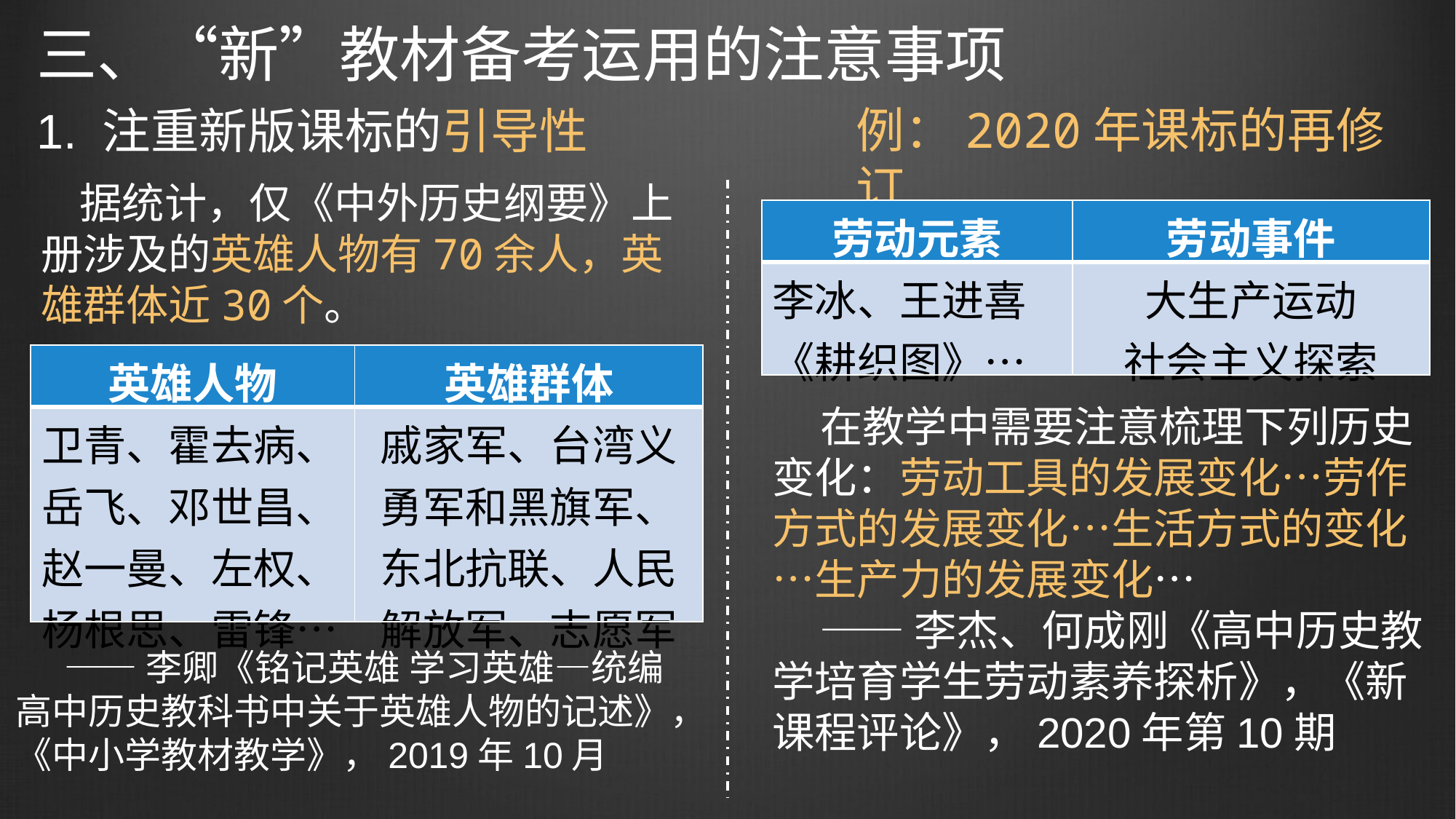

三、“新”教材备考运用的注意事项
例：2020年课标的再修订
1. 注重新版课标的引导性
   据统计，仅《中外历史纲要》上册涉及的英雄人物有70余人，英雄群体近30个。
| 劳动元素 | 劳动事件 |
| --- | --- |
| 李冰、王进喜 《耕织图》… | 大生产运动 社会主义探索 |
| 英雄人物 | 英雄群体 |
| --- | --- |
| 卫青、霍去病、岳飞、邓世昌、赵一曼、左权、杨根思、雷锋… | 戚家军、台湾义勇军和黑旗军、东北抗联、人民解放军、志愿军 |
    在教学中需要注意梳理下列历史变化：劳动工具的发展变化…劳作方式的发展变化…生活方式的变化…生产力的发展变化…
     ——李杰、何成刚《高中历史教学培育学生劳动素养探析》，《新课程评论》，2020年第10期
      ——李卿《铭记英雄 学习英雄—统编高中历史教科书中关于英雄人物的记述》，《中小学教材教学》，2019年10月